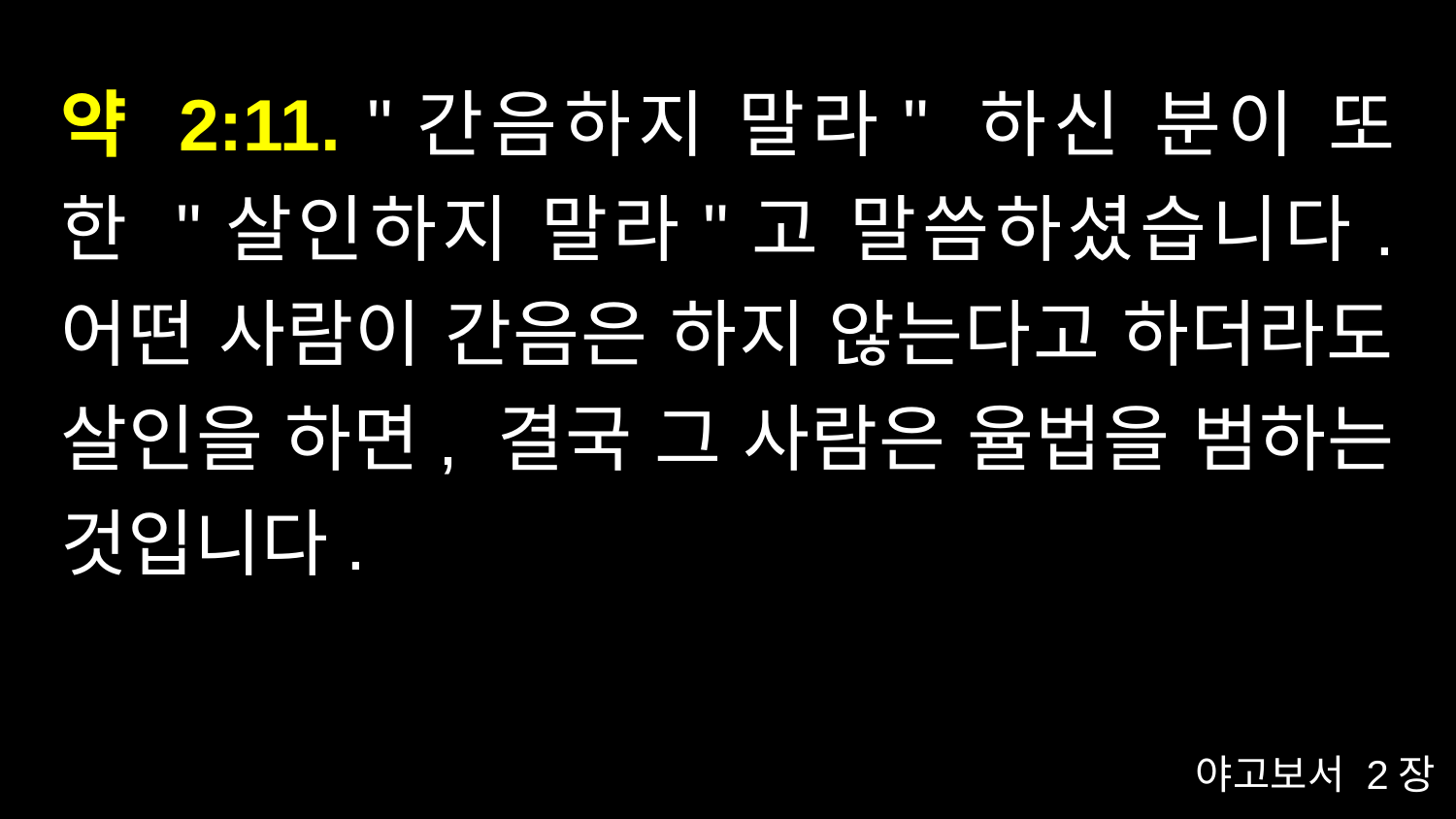

# 약 2:11. "간음하지 말라" 하신 분이 또한 "살인하지 말라"고 말씀하셨습니다. 어떤 사람이 간음은 하지 않는다고 하더라도 살인을 하면, 결국 그 사람은 율법을 범하는 것입니다.
야고보서 2장